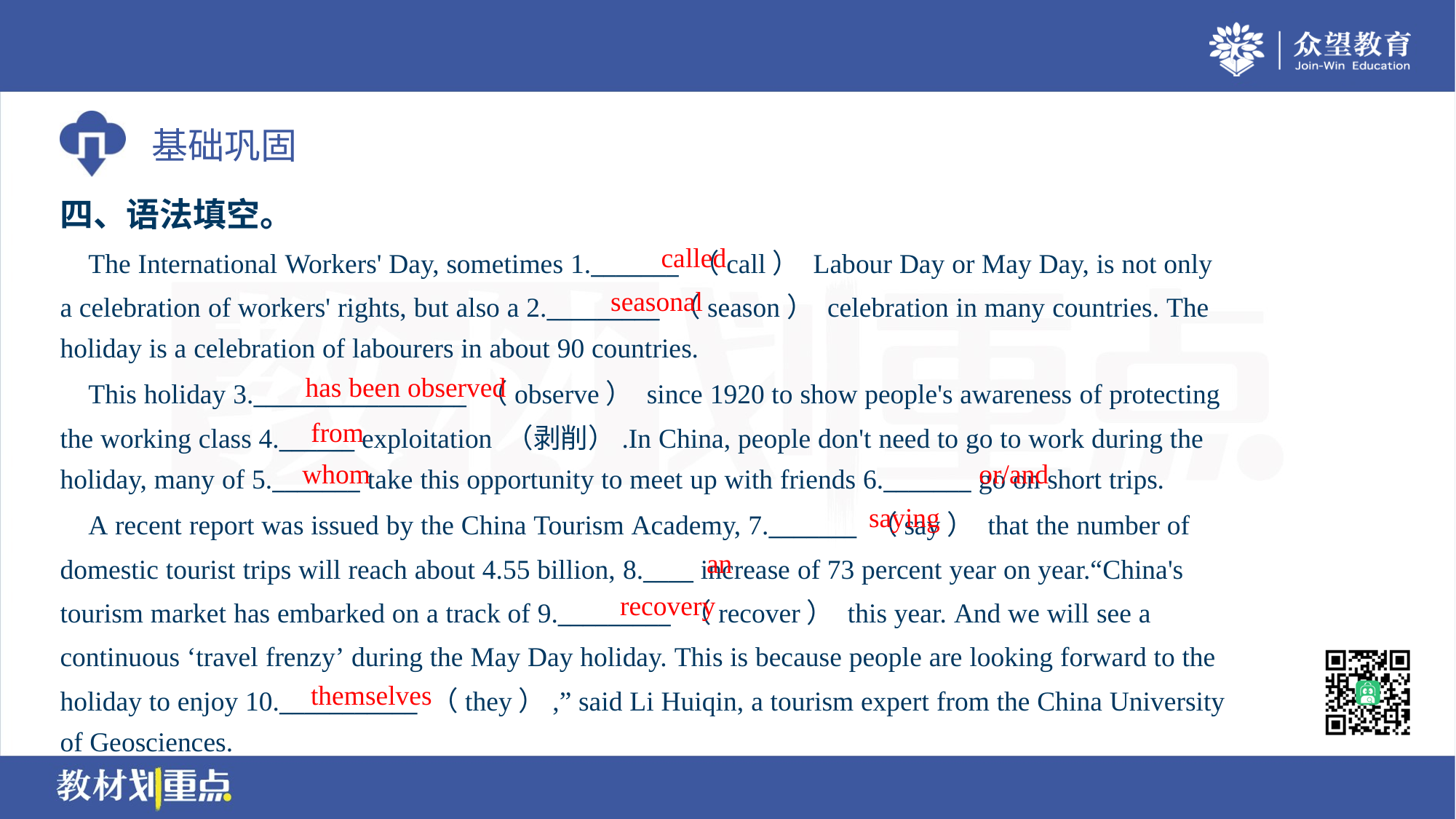

四、语法填空。
called
    The International Workers' Day, sometimes 1._______ （call） Labour Day or May Day, is not only
a celebration of workers' rights, but also a 2._________ （season） celebration in many countries. The
holiday is a celebration of labourers in about 90 countries.
seasonal
has been observed
    This holiday 3._________________ （observe） since 1920 to show people's awareness of protecting
the working class 4.______ exploitation （剥削）.In China, people don't need to go to work during the
holiday, many of 5._______ take this opportunity to meet up with friends 6._______ go on short trips.
from
whom
or/and
saying
    A recent report was issued by the China Tourism Academy, 7._______ （say） that the number of
domestic tourist trips will reach about 4.55 billion, 8.____ increase of 73 percent year on year.“China's
tourism market has embarked on a track of 9._________ （recover） this year. And we will see a
continuous ‘travel frenzy’ during the May Day holiday. This is because people are looking forward to the
holiday to enjoy 10.___________ （they）,” said Li Huiqin, a tourism expert from the China University
of Geosciences.
an
recovery
themselves